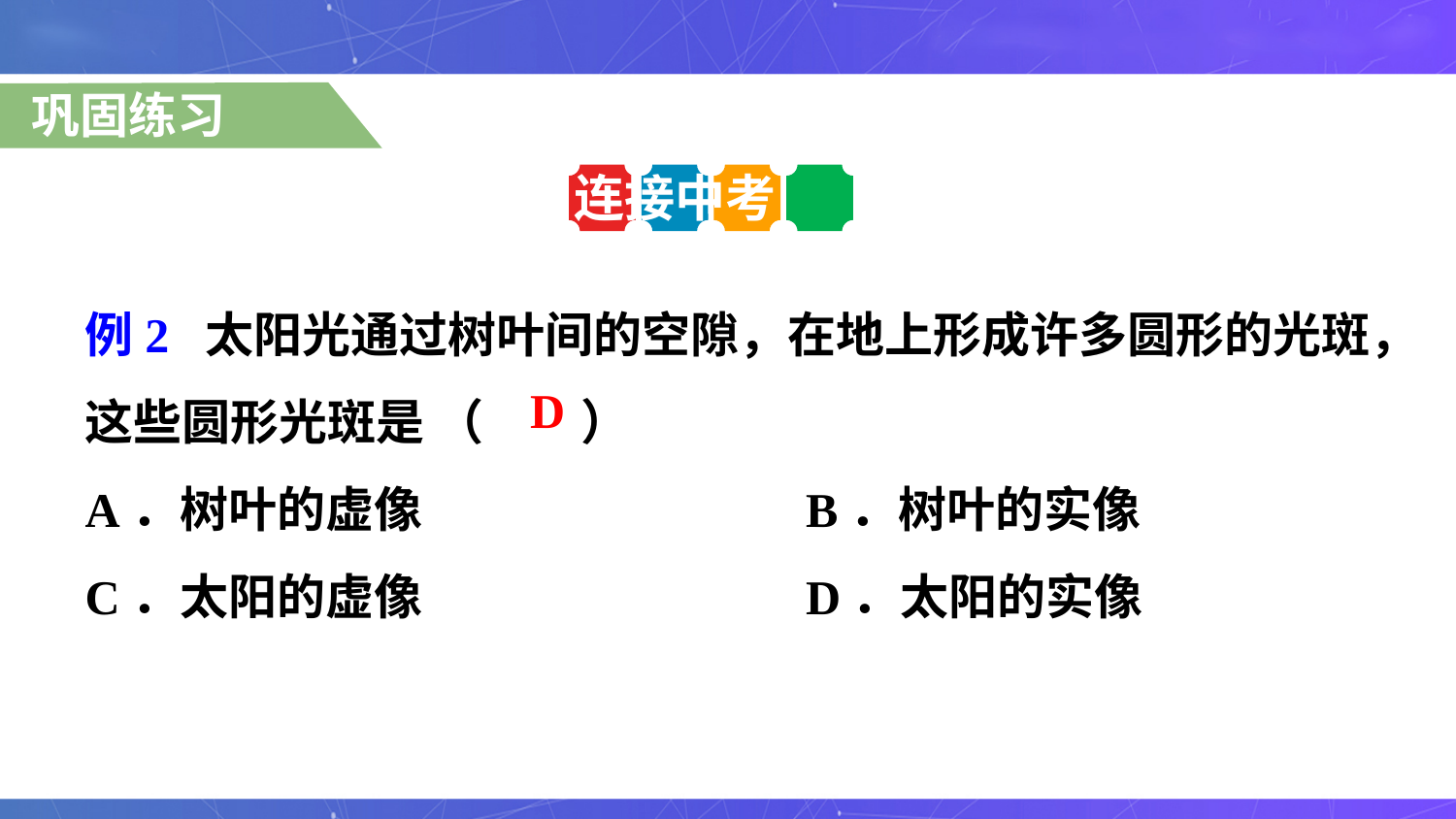

巩固练习

连接中考

例2  太阳光通过树叶间的空隙，在地上形成许多圆形的光斑，这些圆形光斑是 （　　）
A．树叶的虚像                                  B．树叶的实像
C．太阳的虚像                                  D．太阳的实像
D